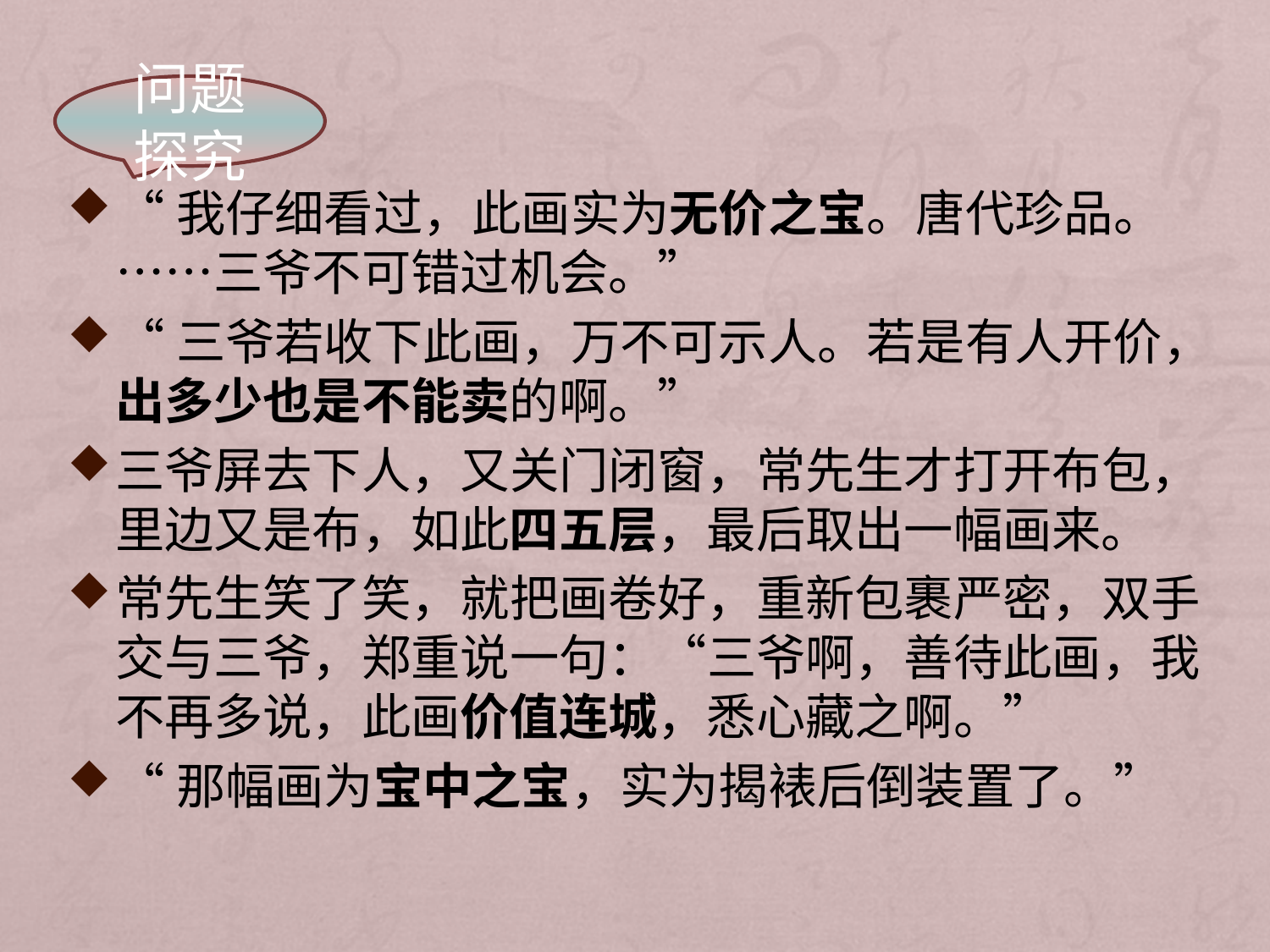

问题探究
“我仔细看过，此画实为无价之宝。唐代珍品。……三爷不可错过机会。”
“三爷若收下此画，万不可示人。若是有人开价，出多少也是不能卖的啊。”
三爷屏去下人，又关门闭窗，常先生才打开布包，里边又是布，如此四五层，最后取出一幅画来。
常先生笑了笑，就把画卷好，重新包裹严密，双手交与三爷，郑重说一句：“三爷啊，善待此画，我不再多说，此画价值连城，悉心藏之啊。”
“那幅画为宝中之宝，实为揭裱后倒装置了。”